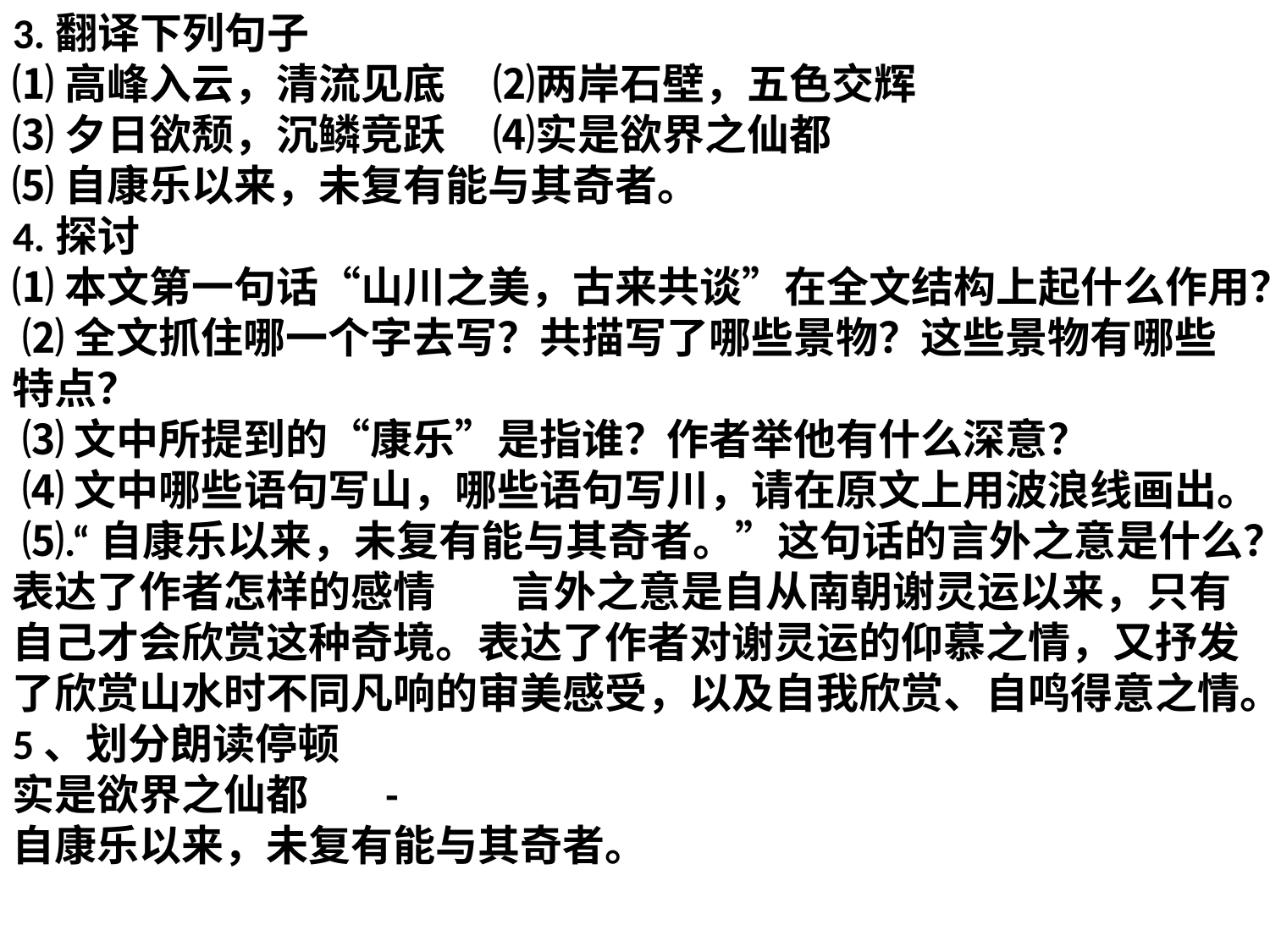

3.翻译下列句子
⑴高峰入云，清流见底     ⑵两岸石壁，五色交辉
⑶夕日欲颓，沉鳞竞跃     ⑷实是欲界之仙都
⑸自康乐以来，未复有能与其奇者。
4.探讨
⑴本文第一句话“山川之美，古来共谈”在全文结构上起什么作用？
 ⑵全文抓住哪一个字去写？共描写了哪些景物？这些景物有哪些特点？
 ⑶文中所提到的“康乐”是指谁？作者举他有什么深意？
 ⑷文中哪些语句写山，哪些语句写川，请在原文上用波浪线画出。
 ⑸.“自康乐以来，未复有能与其奇者。”这句话的言外之意是什么？表达了作者怎样的感情        言外之意是自从南朝谢灵运以来，只有自己才会欣赏这种奇境。表达了作者对谢灵运的仰慕之情，又抒发了欣赏山水时不同凡响的审美感受，以及自我欣赏、自鸣得意之情。
5、划分朗读停顿
实是欲界之仙都       -
自康乐以来，未复有能与其奇者。